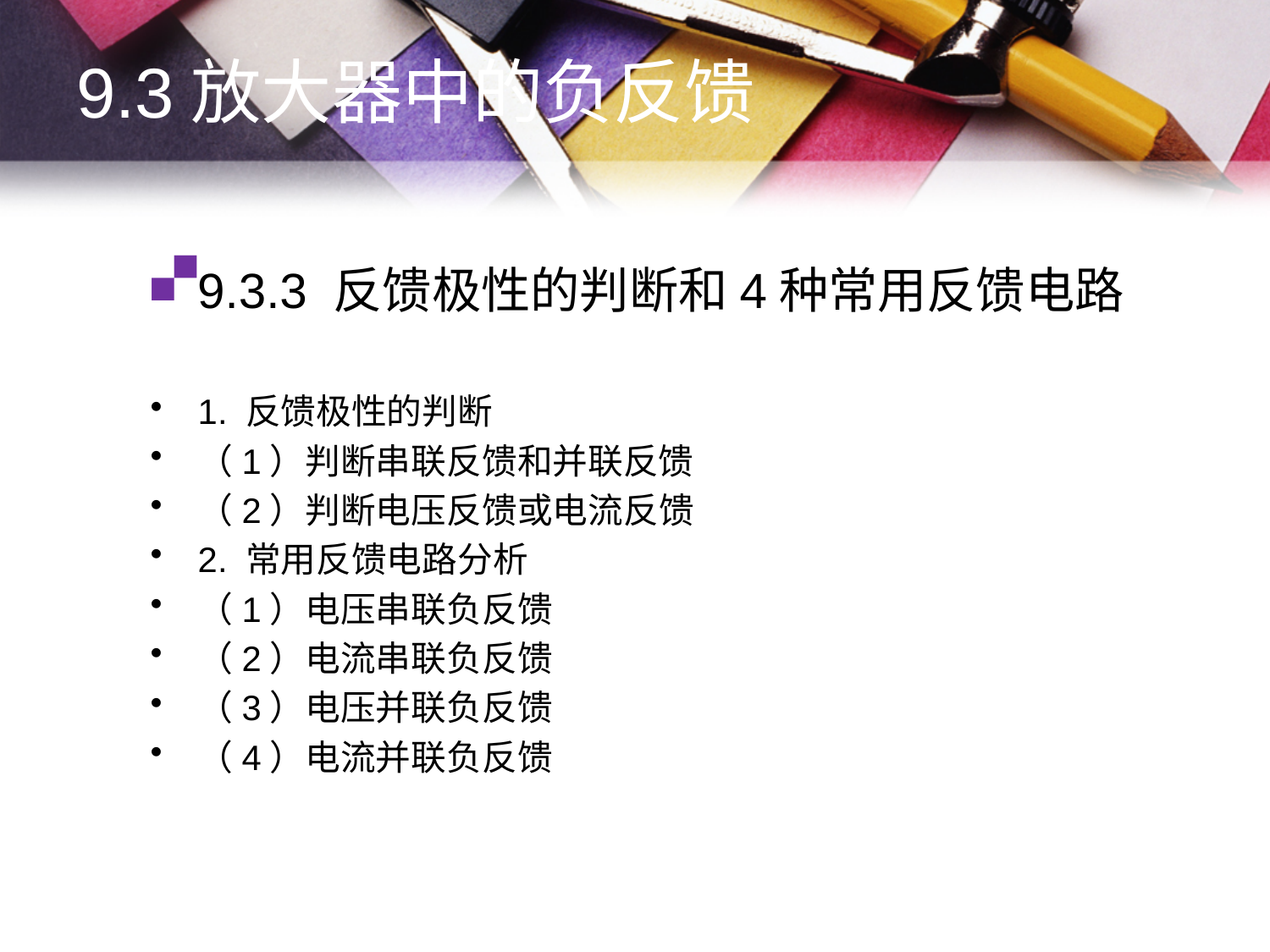

9.3放大器中的负反馈

# 9.3.3 反馈极性的判断和4种常用反馈电路
1. 反馈极性的判断
（1）判断串联反馈和并联反馈
（2）判断电压反馈或电流反馈
2. 常用反馈电路分析
（1）电压串联负反馈
（2）电流串联负反馈
（3）电压并联负反馈
（4）电流并联负反馈